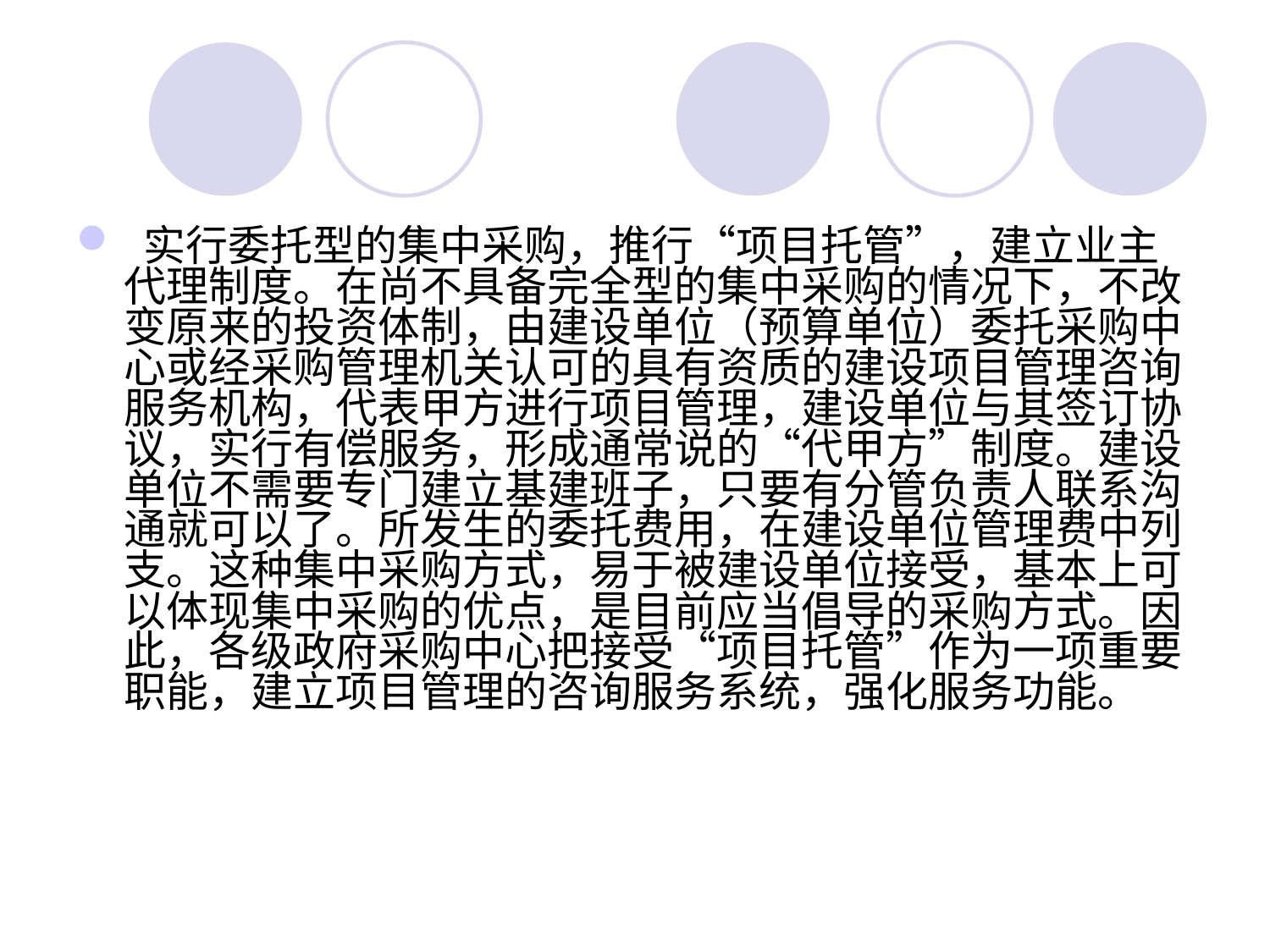

#
 实行委托型的集中采购，推行“项目托管”，建立业主代理制度。在尚不具备完全型的集中采购的情况下，不改变原来的投资体制，由建设单位（预算单位）委托采购中心或经采购管理机关认可的具有资质的建设项目管理咨询服务机构，代表甲方进行项目管理，建设单位与其签订协议，实行有偿服务，形成通常说的“代甲方”制度。建设单位不需要专门建立基建班子，只要有分管负责人联系沟通就可以了。所发生的委托费用，在建设单位管理费中列支。这种集中采购方式，易于被建设单位接受，基本上可以体现集中采购的优点，是目前应当倡导的采购方式。因此，各级政府采购中心把接受“项目托管”作为一项重要职能，建立项目管理的咨询服务系统，强化服务功能。